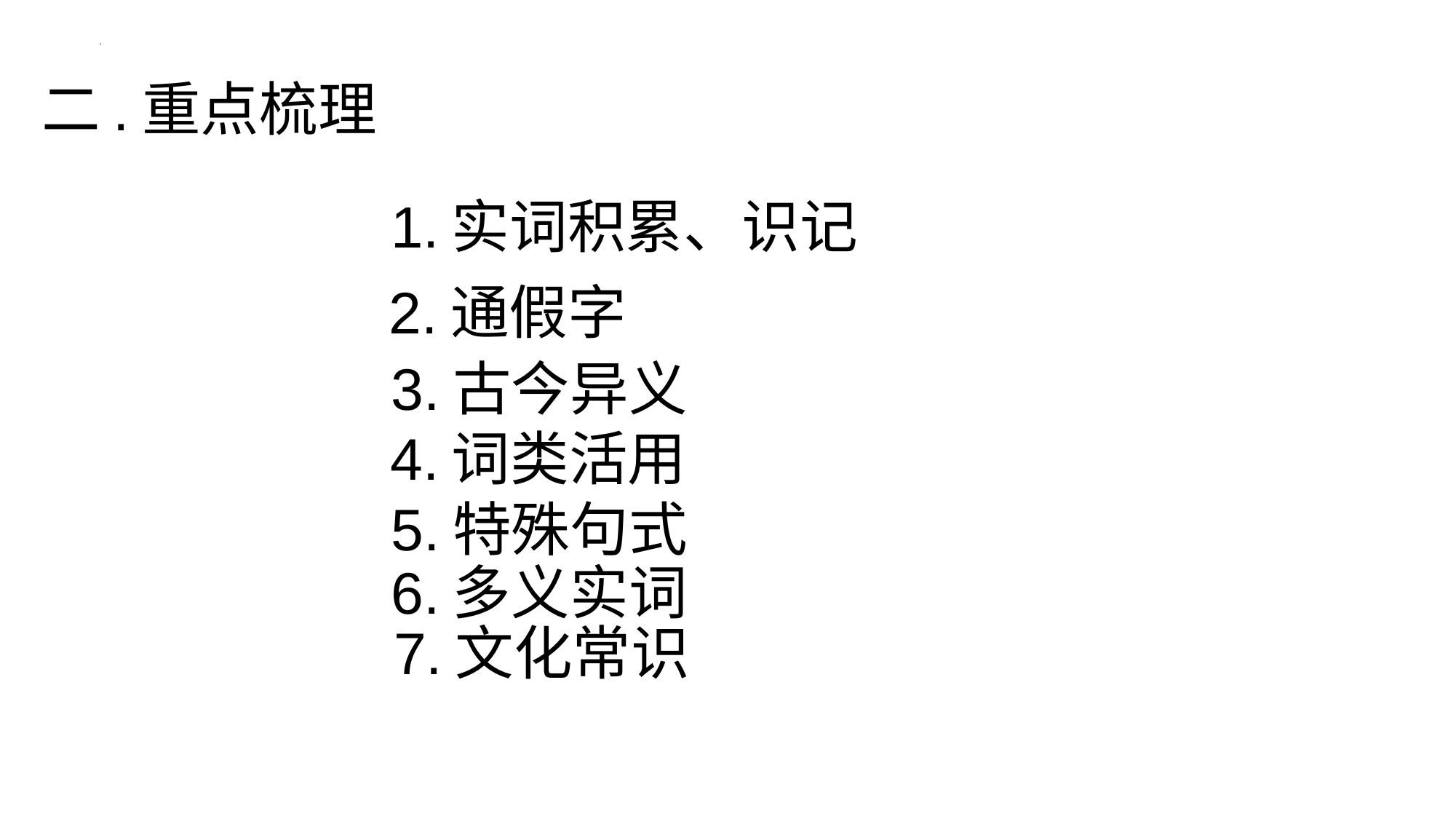

二.重点梳理
1.实词积累、识记
2.通假字
3.古今异义
4.词类活用
5.特殊句式
6.多义实词
7.文化常识